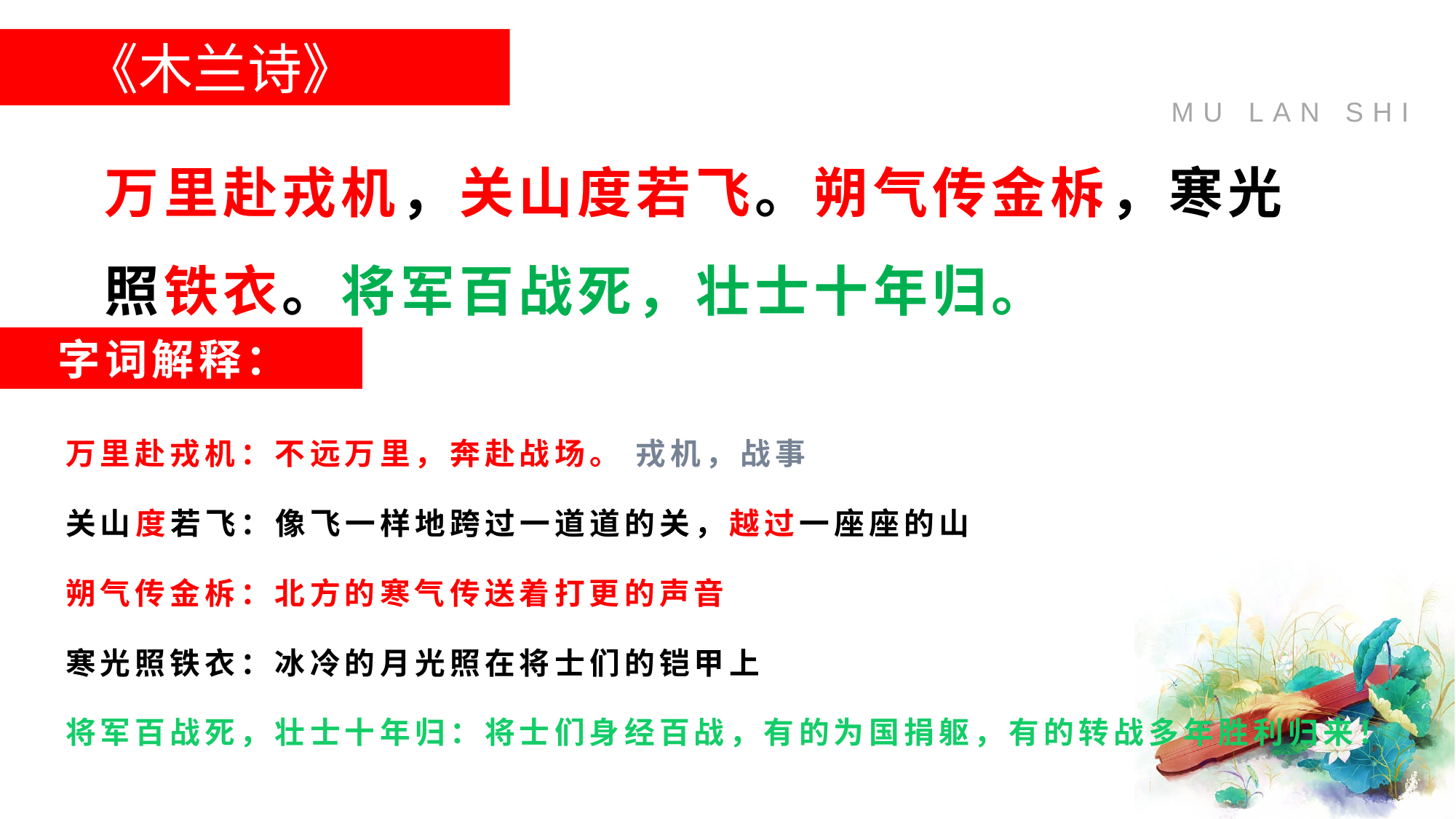

《木兰诗》
万里赴戎机，关山度若飞。朔气传金柝，寒光照铁衣。将军百战死，壮士十年归。
字词解释：
万里赴戎机：不远万里，奔赴战场。 戎机，战事
关山度若飞：像飞一样地跨过一道道的关，越过一座座的山
朔气传金柝：北方的寒气传送着打更的声音
寒光照铁衣：冰冷的月光照在将士们的铠甲上
将军百战死，壮士十年归：将士们身经百战，有的为国捐躯，有的转战多年胜利归来！